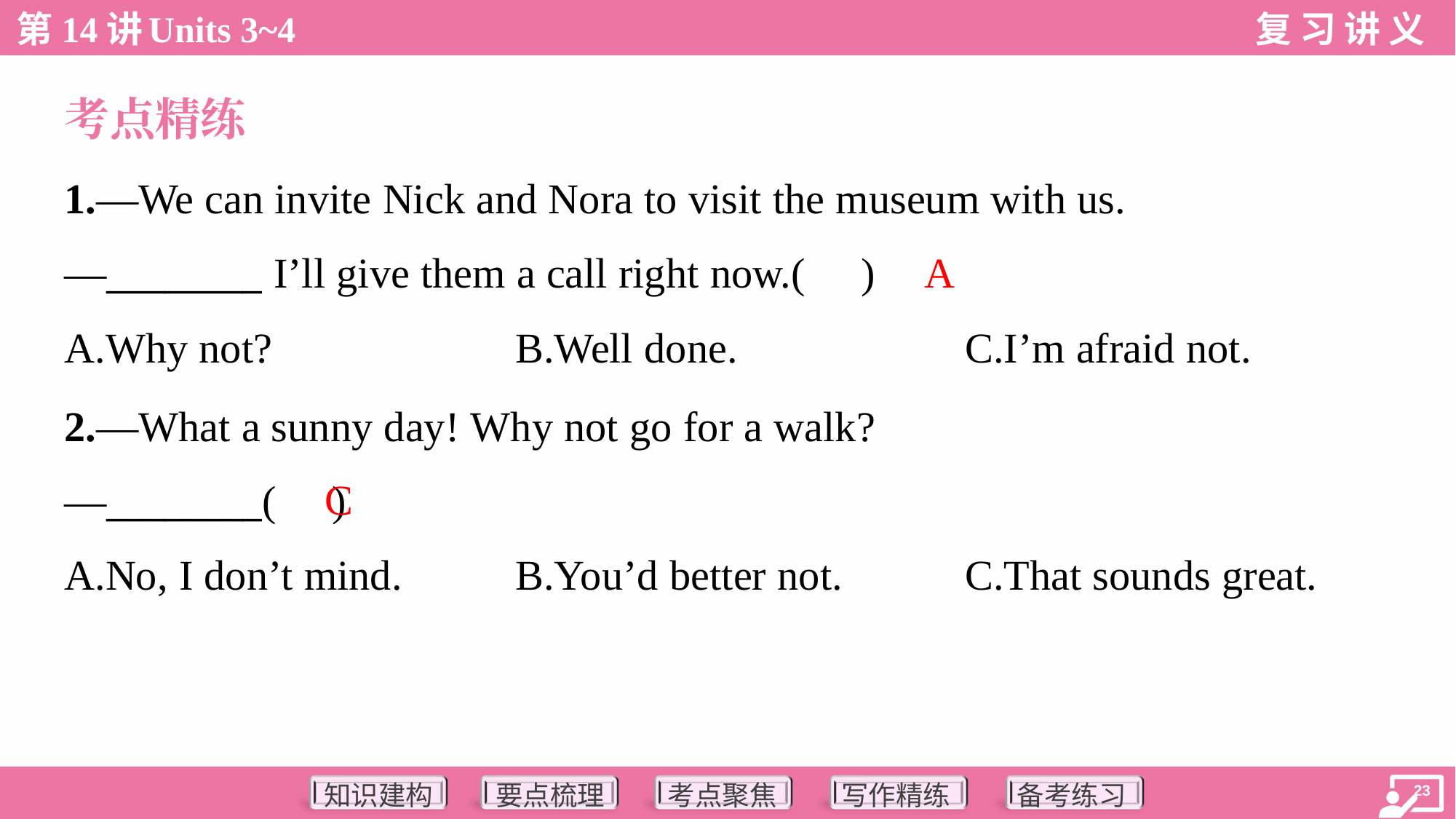

考点精练
1.—We can invite Nick and Nora to visit the museum with us.
—________ I’ll give them a call right now.(     )
A
A.Why not?	B.Well done.	C.I’m afraid not.
2.—What a sunny day! Why not go for a walk?
—________(     )
C
A.No, I don’t mind.	B.You’d better not.	C.That sounds great.